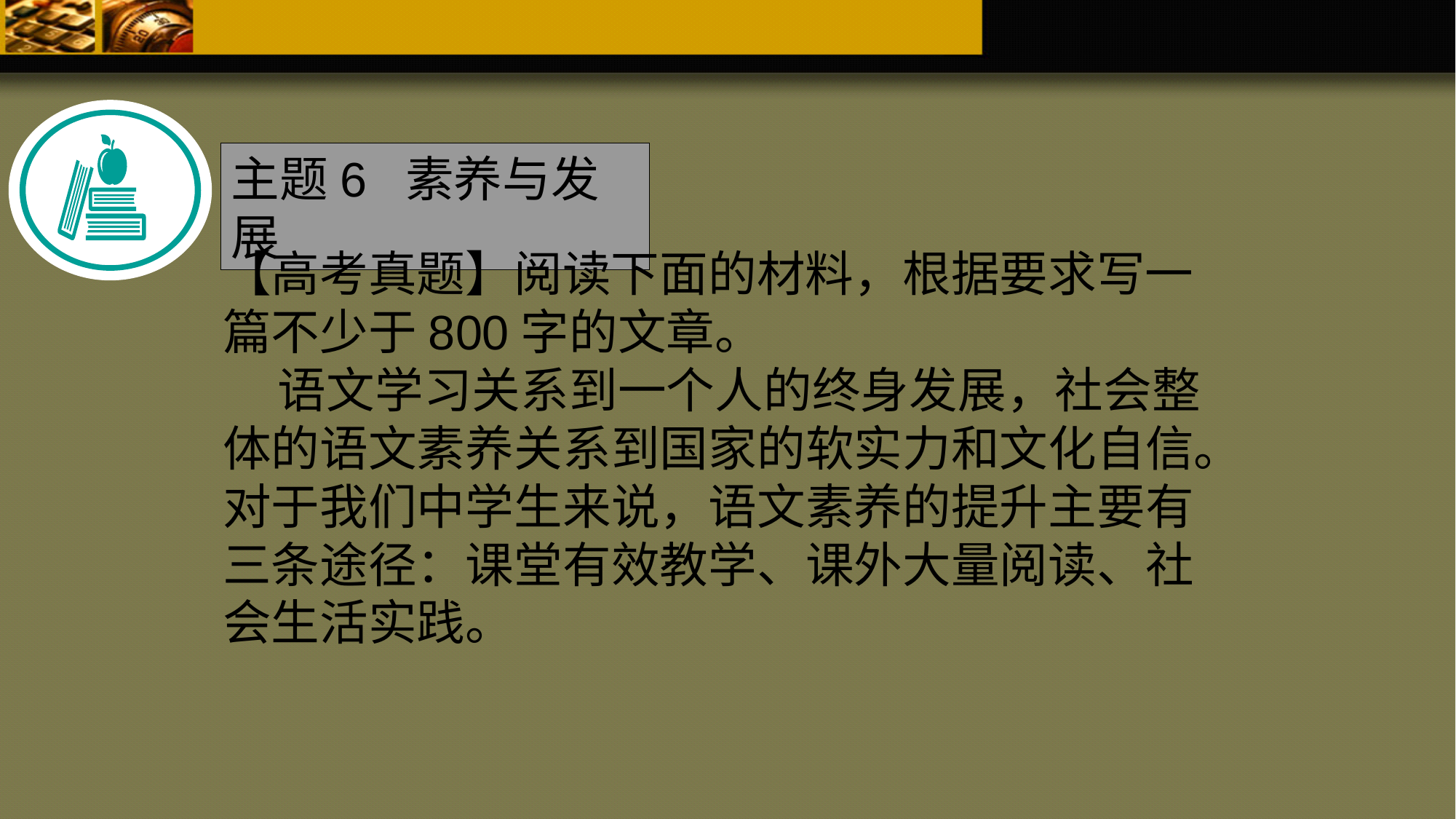

主题6  素养与发展
【高考真题】阅读下面的材料，根据要求写一篇不少于800字的文章。
    语文学习关系到一个人的终身发展，社会整体的语文素养关系到国家的软实力和文化自信。对于我们中学生来说，语文素养的提升主要有三条途径：课堂有效教学、课外大量阅读、社会生活实践。